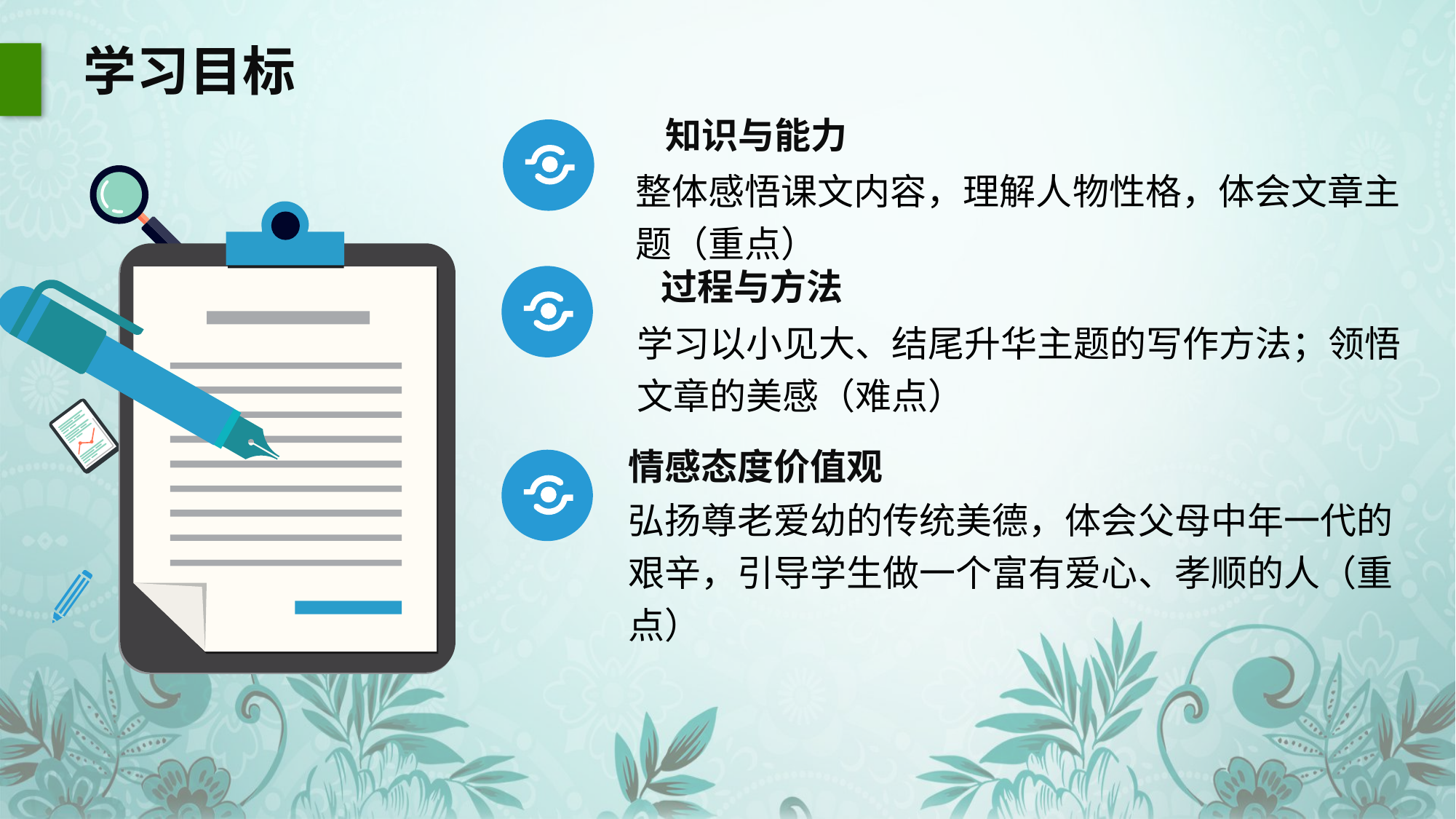

学习目标

知识与能力
整体感悟课文内容，理解人物性格，体会文章主题（重点）

过程与方法
学习以小见大、结尾升华主题的写作方法；领悟文章的美感（难点）

情感态度价值观
弘扬尊老爱幼的传统美德，体会父母中年一代的艰辛，引导学生做一个富有爱心、孝顺的人（重点）